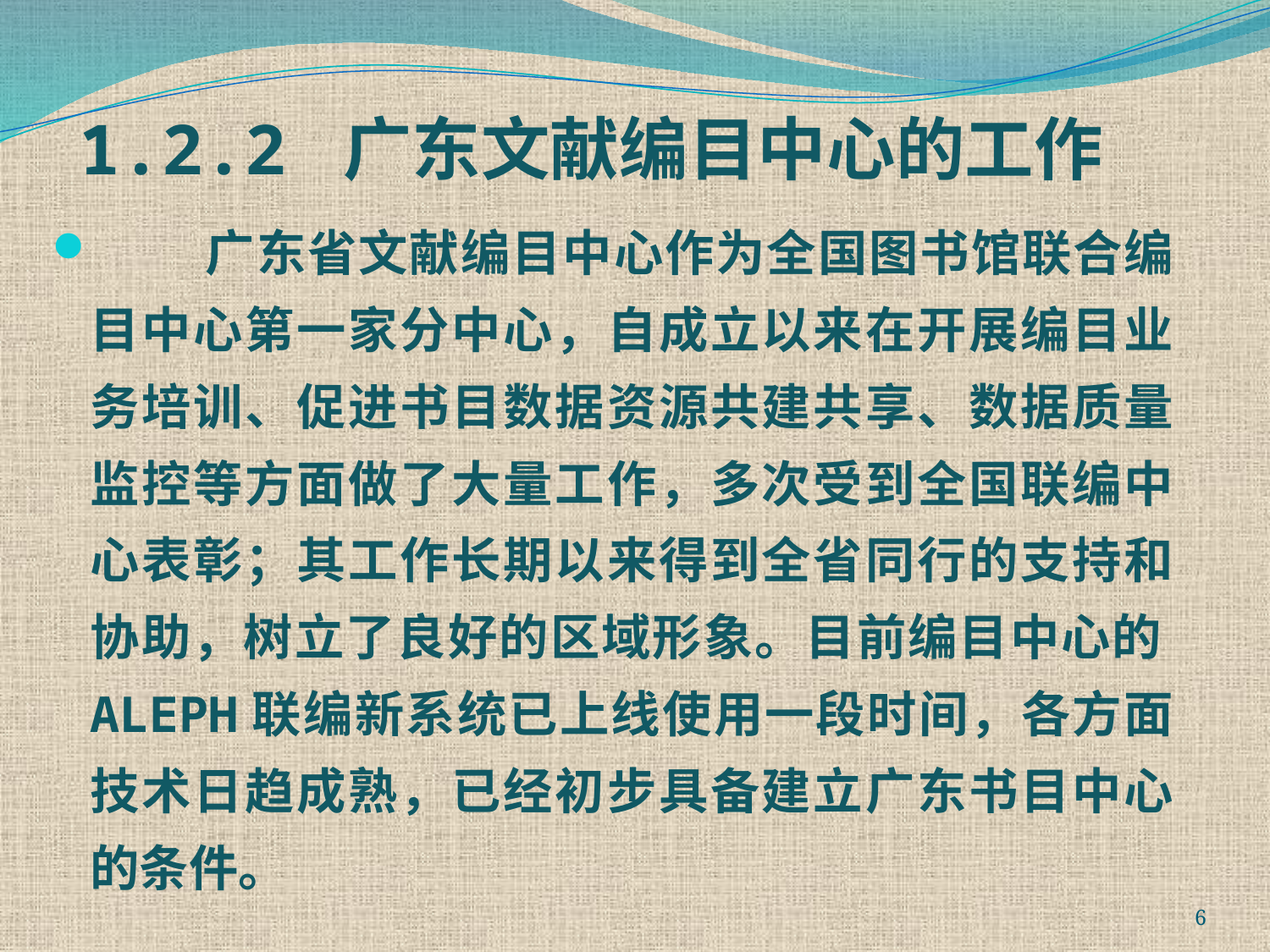

# 1.2.2 广东文献编目中心的工作
        广东省文献编目中心作为全国图书馆联合编目中心第一家分中心，自成立以来在开展编目业务培训、促进书目数据资源共建共享、数据质量监控等方面做了大量工作，多次受到全国联编中心表彰；其工作长期以来得到全省同行的支持和协助，树立了良好的区域形象。目前编目中心的ALEPH联编新系统已上线使用一段时间，各方面技术日趋成熟，已经初步具备建立广东书目中心的条件。
6